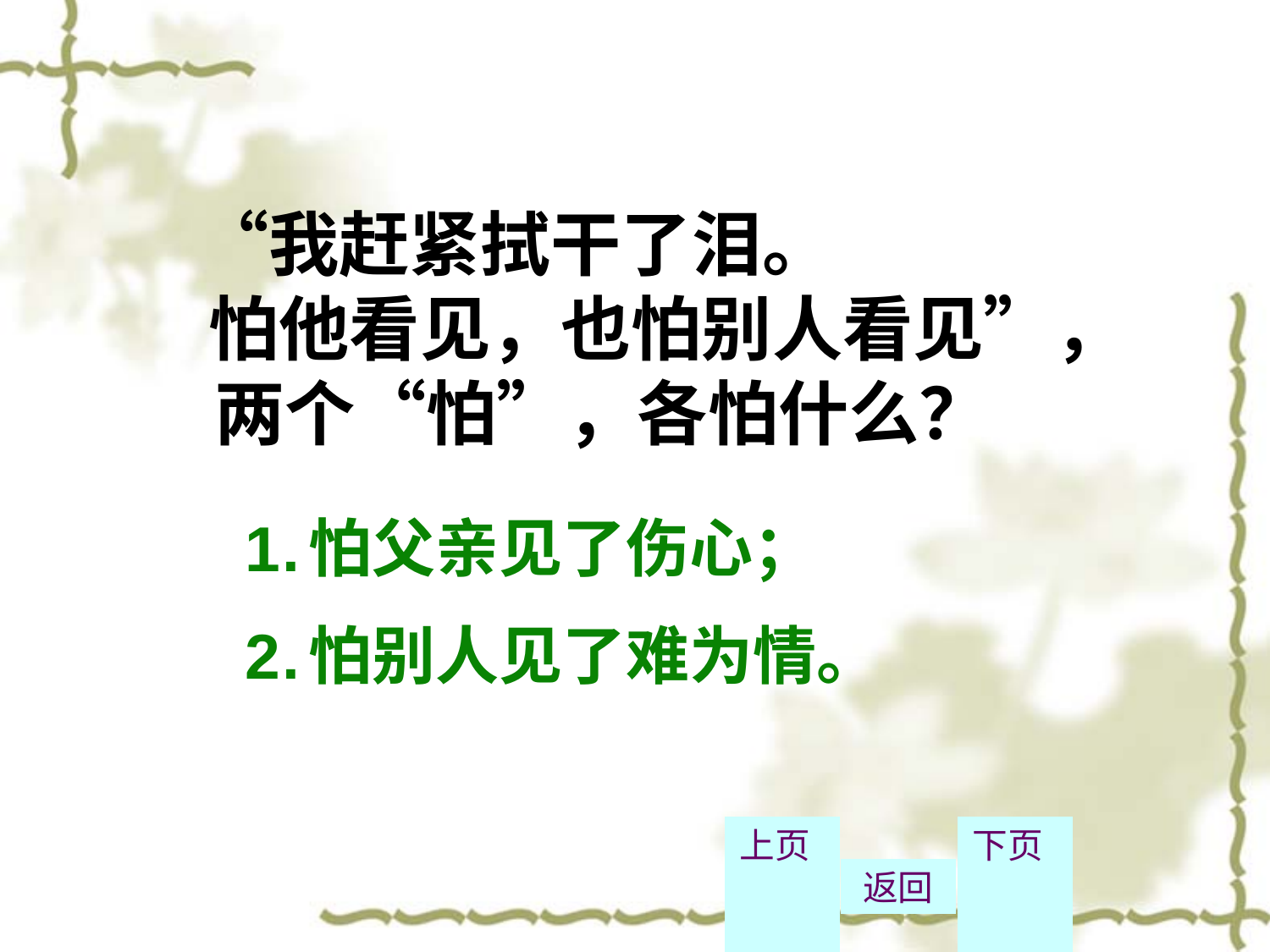

# “我赶紧拭干了泪。 怕他看见，也怕别人看见”， 　 两个“怕”，各怕什么？
怕父亲见了伤心；
怕别人见了难为情。
上页
返回
下页